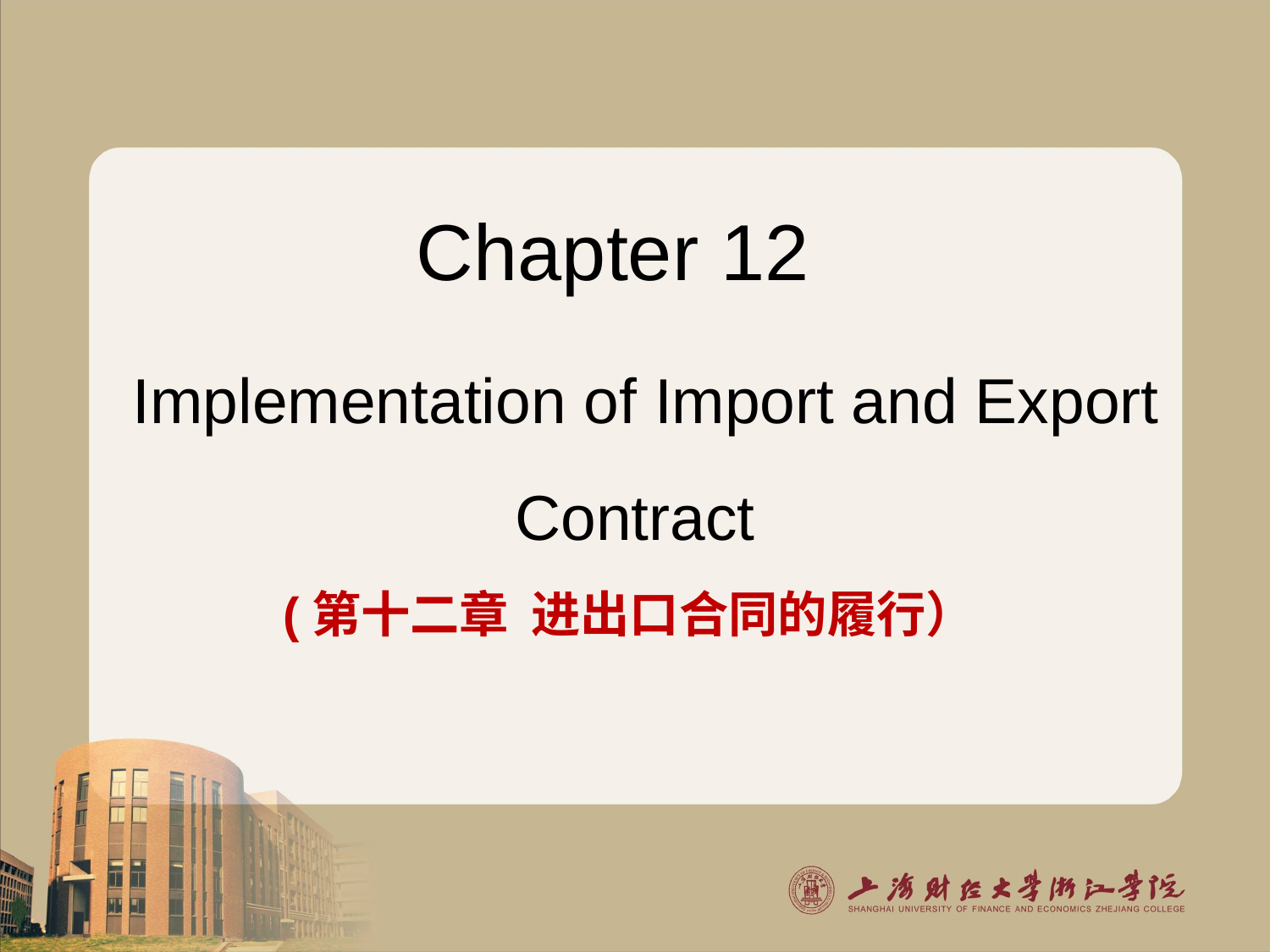

# Chapter 12 Implementation of Import and Export Contract (第十二章  进出口合同的履行）